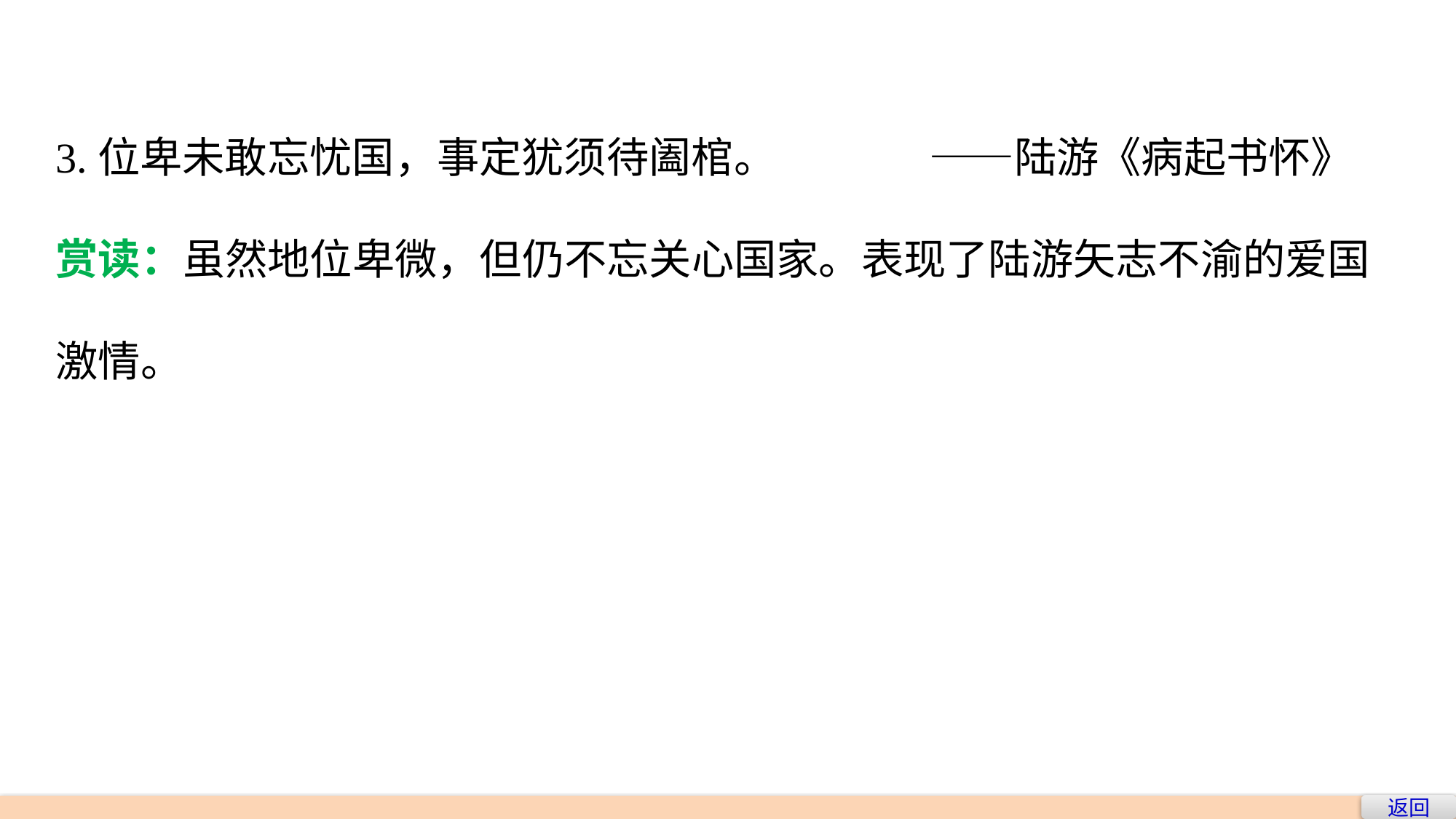

3.位卑未敢忘忧国，事定犹须待阖棺。		——陆游《病起书怀》
赏读：虽然地位卑微，但仍不忘关心国家。表现了陆游矢志不渝的爱国激情。
返回